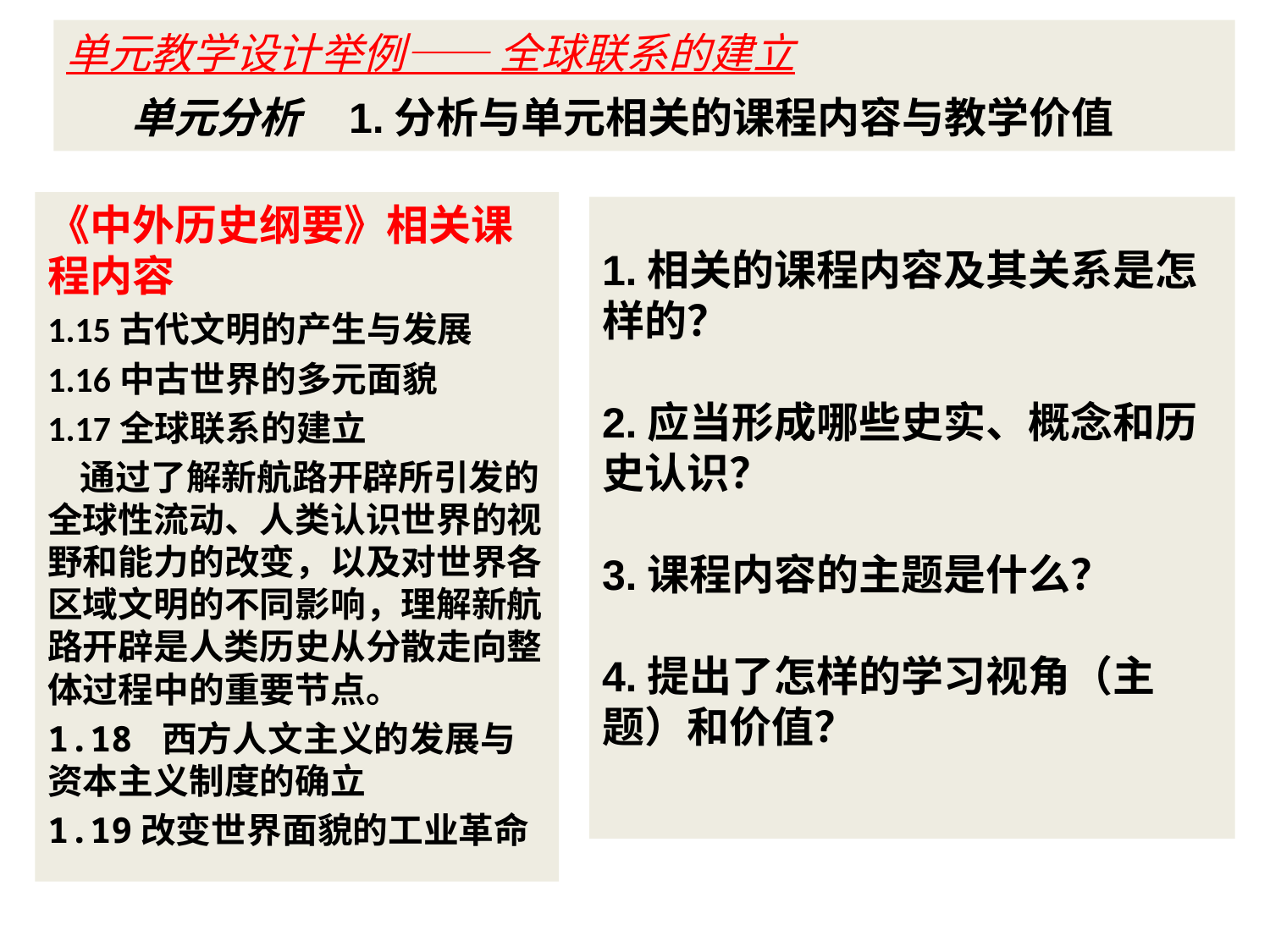

单元教学设计举例—— 全球联系的建立
    单元分析    1.分析与单元相关的课程内容与教学价值
《中外历史纲要》相关课程内容
1.15古代文明的产生与发展
1.16中古世界的多元面貌
1.17全球联系的建立
   通过了解新航路开辟所引发的全球性流动、人类认识世界的视野和能力的改变，以及对世界各区域文明的不同影响，理解新航路开辟是人类历史从分散走向整体过程中的重要节点。
1.18 西方人文主义的发展与资本主义制度的确立
1.19改变世界面貌的工业革命

1.相关的课程内容及其关系是怎样的？

2.应当形成哪些史实、概念和历史认识？

3.课程内容的主题是什么？

4.提出了怎样的学习视角（主题）和价值？